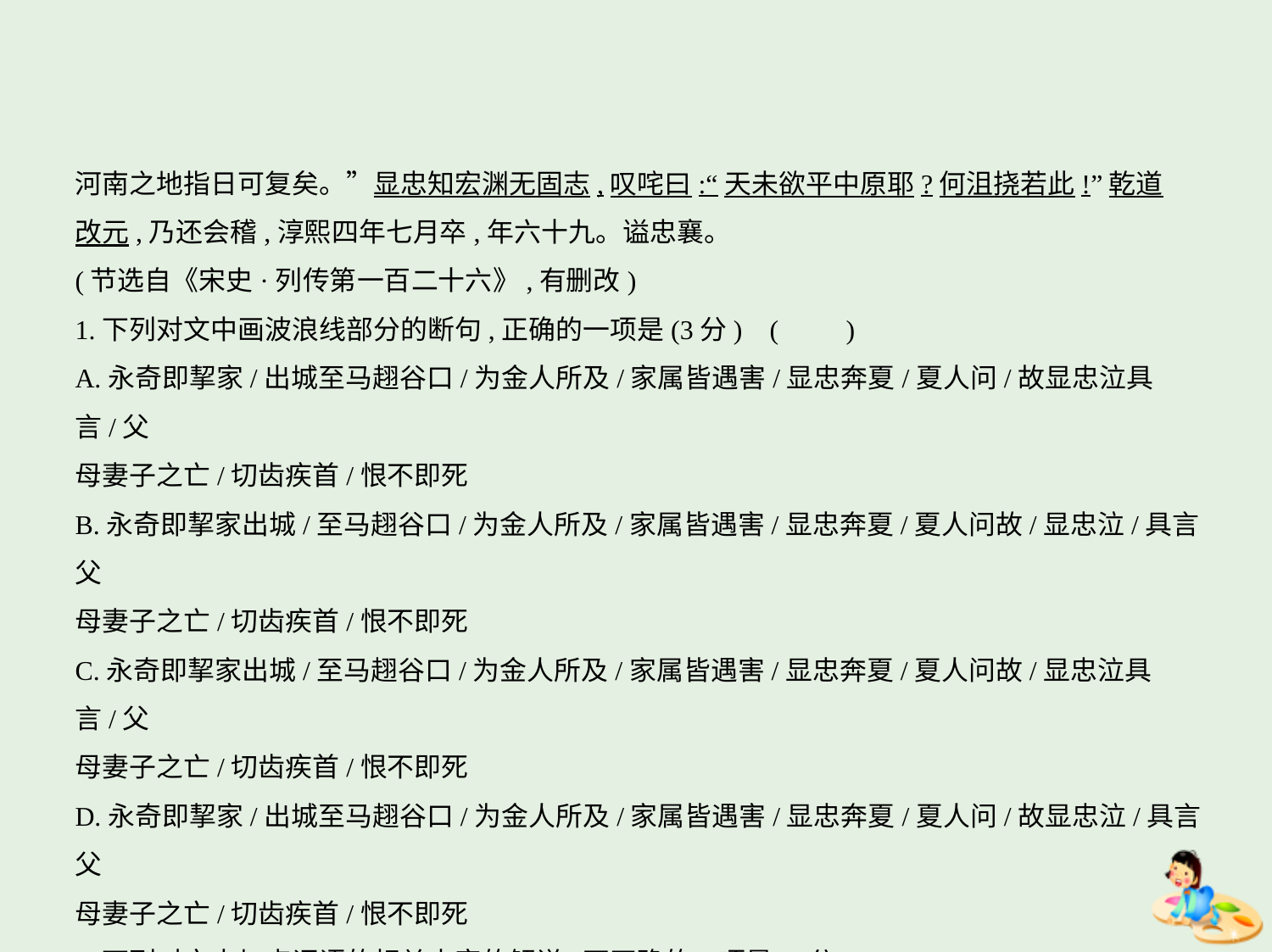

河南之地指日可复矣。”显忠知宏渊无固志,叹咤曰:“天未欲平中原耶?何沮挠若此!”乾道
改元,乃还会稽,淳熙四年七月卒,年六十九。谥忠襄。
(节选自《宋史·列传第一百二十六》,有删改)
1.下列对文中画波浪线部分的断句,正确的一项是(3分) (　　)
A.永奇即挈家/出城至马趐谷口/为金人所及/家属皆遇害/显忠奔夏/夏人问/故显忠泣具言/父
母妻子之亡/切齿疾首/恨不即死
B.永奇即挈家出城/至马趐谷口/为金人所及/家属皆遇害/显忠奔夏/夏人问故/显忠泣/具言父
母妻子之亡/切齿疾首/恨不即死
C.永奇即挈家出城/至马趐谷口/为金人所及/家属皆遇害/显忠奔夏/夏人问故/显忠泣具言/父
母妻子之亡/切齿疾首/恨不即死
D.永奇即挈家/出城至马趐谷口/为金人所及/家属皆遇害/显忠奔夏/夏人问/故显忠泣/具言父
母妻子之亡/切齿疾首/恨不即死
2.下列对文中加点词语的相关内容的解说,不正确的一项是(3分)(　　)
A.名,一般指姓名,幼年时一般由父亲命名;多用于自称,或用于作传时介绍传主。
B.行阵,亦称“行伍”,古代兵制,五人为伍,二十五人为行,代指军队。